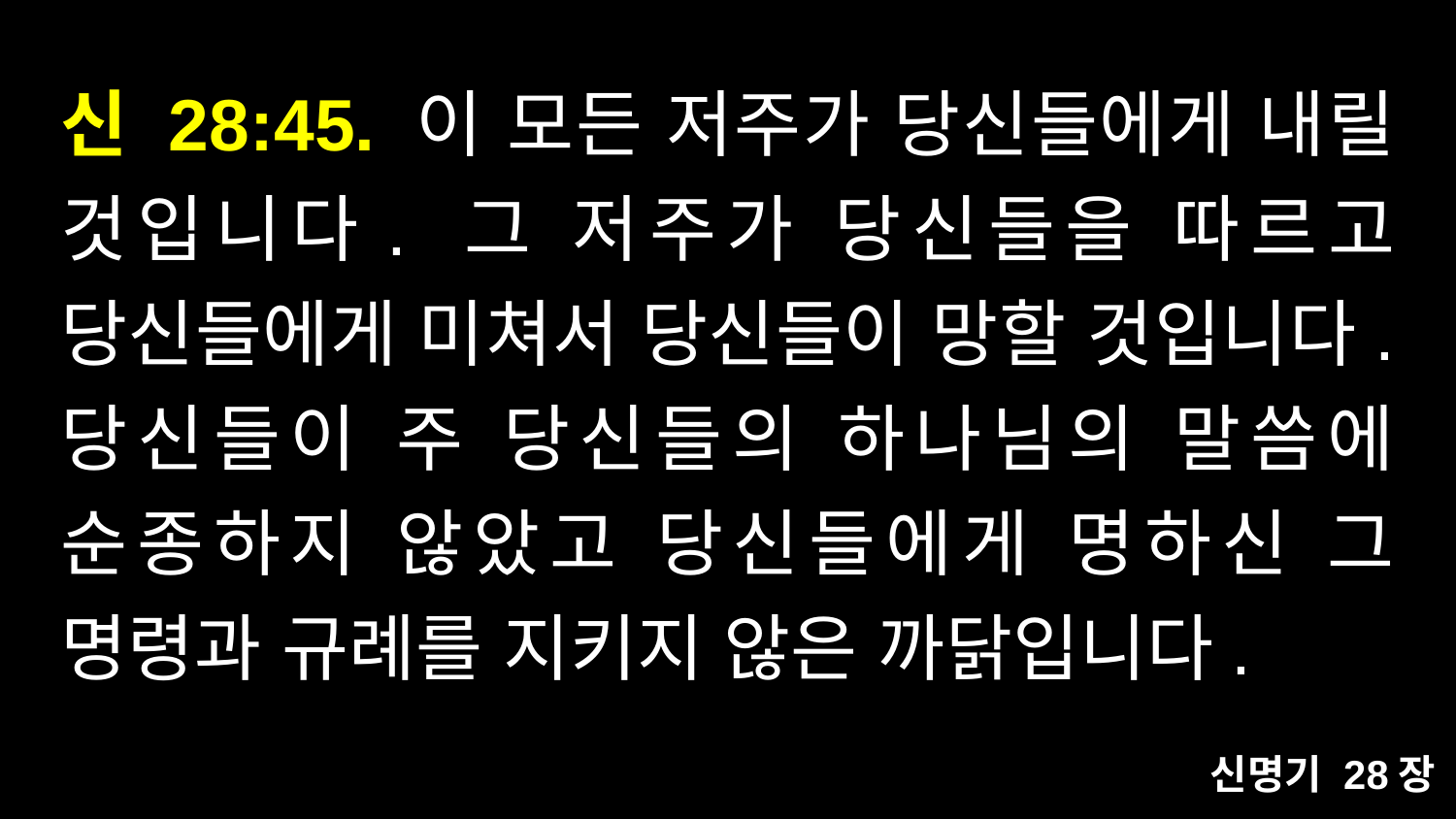

# 신 28:45. 이 모든 저주가 당신들에게 내릴 것입니다. 그 저주가 당신들을 따르고 당신들에게 미쳐서 당신들이 망할 것입니다. 당신들이 주 당신들의 하나님의 말씀에 순종하지 않았고 당신들에게 명하신 그 명령과 규례를 지키지 않은 까닭입니다.
신명기 28장